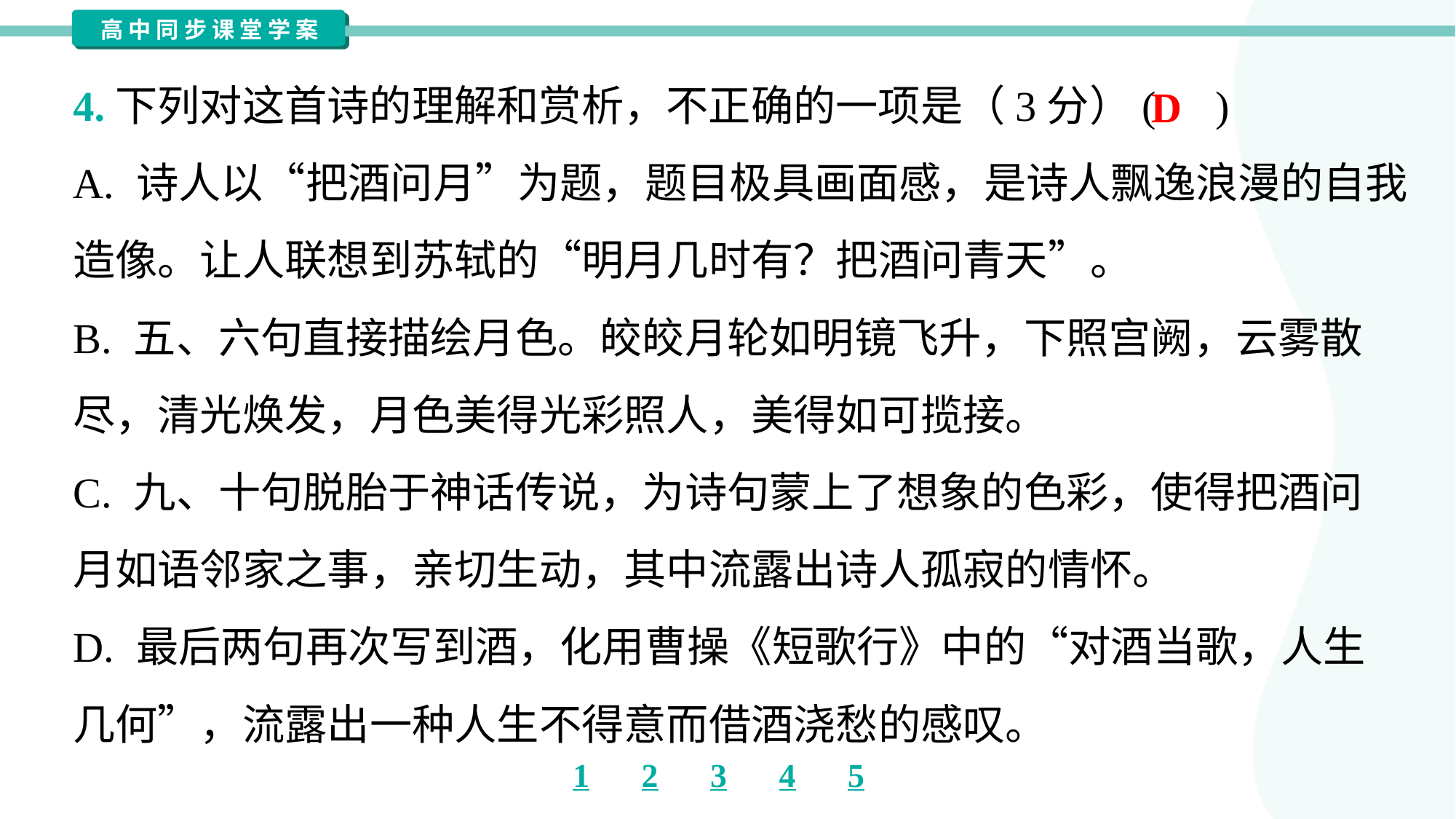

4.下列对这首诗的理解和赏析，不正确的一项是（3分）(     )
D
A. 诗人以“把酒问月”为题，题目极具画面感，是诗人飘逸浪漫的自我
造像。让人联想到苏轼的“明月几时有？把酒问青天”。
B. 五、六句直接描绘月色。皎皎月轮如明镜飞升，下照宫阙，云雾散
尽，清光焕发，月色美得光彩照人，美得如可揽接。
C. 九、十句脱胎于神话传说，为诗句蒙上了想象的色彩，使得把酒问
月如语邻家之事，亲切生动，其中流露出诗人孤寂的情怀。
D. 最后两句再次写到酒，化用曹操《短歌行》中的“对酒当歌，人生
几何”，流露出一种人生不得意而借酒浇愁的感叹。